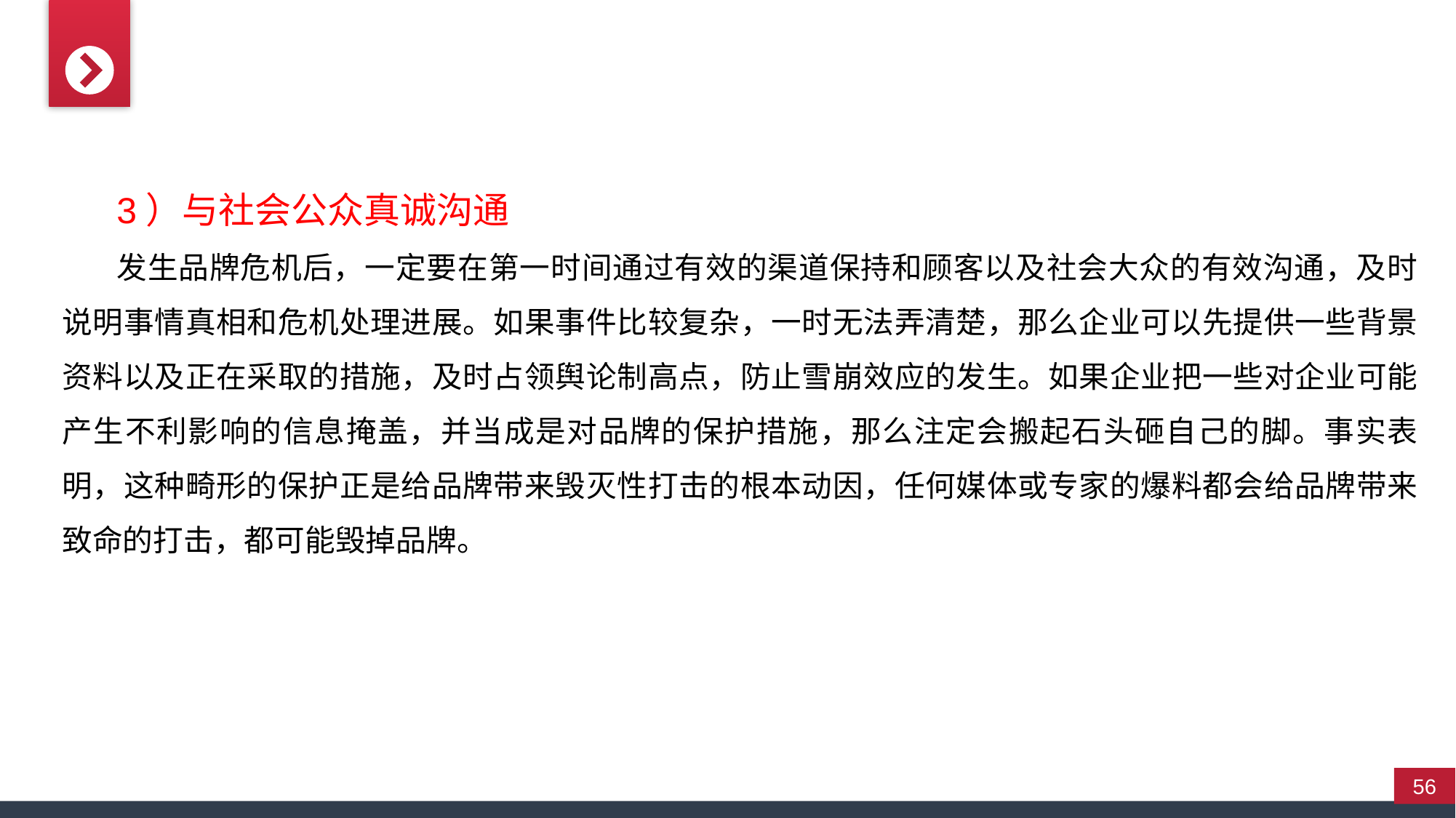

3）与社会公众真诚沟通
发生品牌危机后，一定要在第一时间通过有效的渠道保持和顾客以及社会大众的有效沟通，及时说明事情真相和危机处理进展。如果事件比较复杂，一时无法弄清楚，那么企业可以先提供一些背景资料以及正在采取的措施，及时占领舆论制高点，防止雪崩效应的发生。如果企业把一些对企业可能产生不利影响的信息掩盖，并当成是对品牌的保护措施，那么注定会搬起石头砸自己的脚。事实表明，这种畸形的保护正是给品牌带来毁灭性打击的根本动因，任何媒体或专家的爆料都会给品牌带来致命的打击，都可能毁掉品牌。